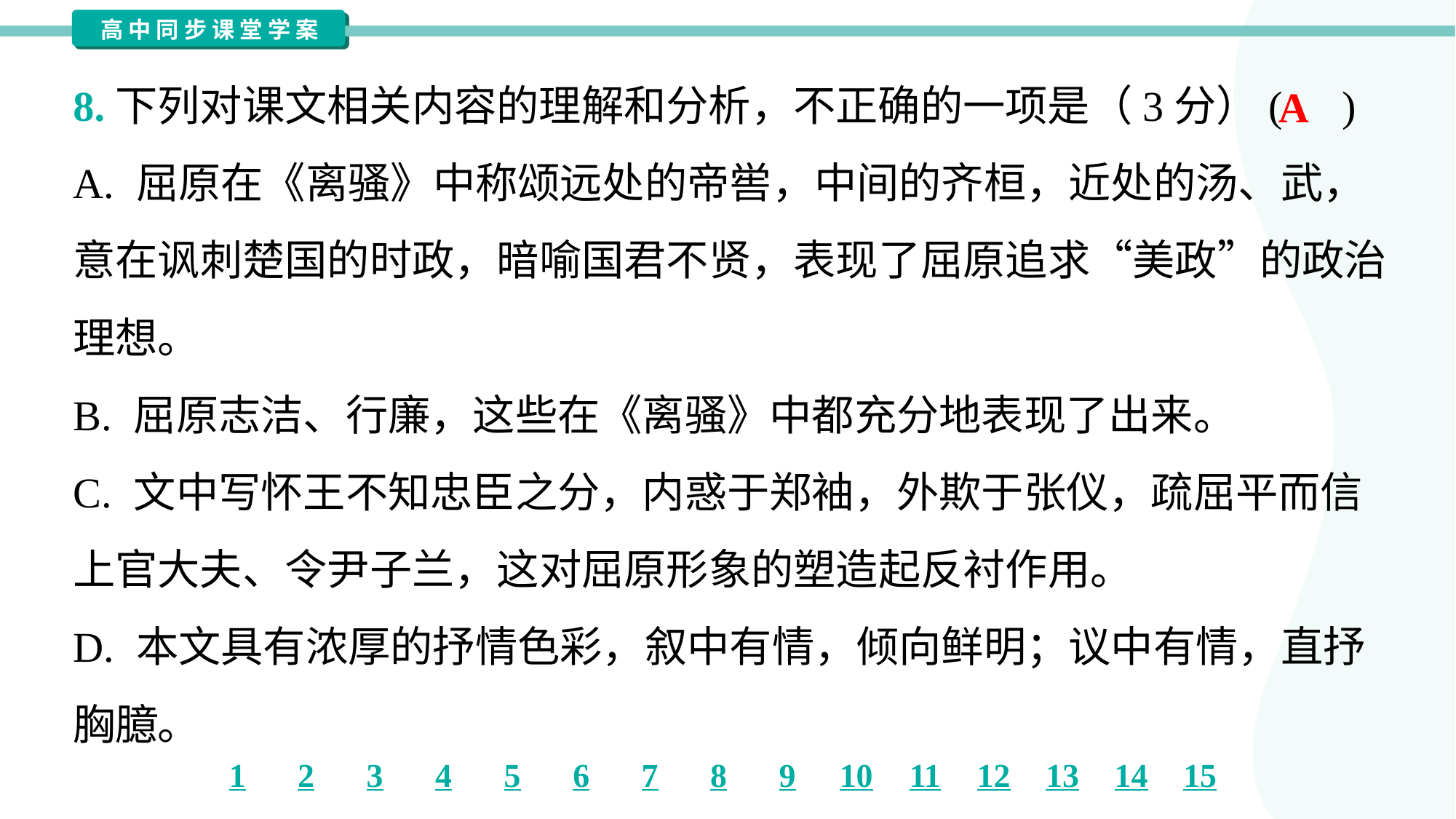

8.下列对课文相关内容的理解和分析，不正确的一项是（3分）(     )
A
A. 屈原在《离骚》中称颂远处的帝喾，中间的齐桓，近处的汤、武，
意在讽刺楚国的时政，暗喻国君不贤，表现了屈原追求“美政”的政治
理想。
B. 屈原志洁、行廉，这些在《离骚》中都充分地表现了出来。
C. 文中写怀王不知忠臣之分，内惑于郑袖，外欺于张仪，疏屈平而信
上官大夫、令尹子兰，这对屈原形象的塑造起反衬作用。
D. 本文具有浓厚的抒情色彩，叙中有情，倾向鲜明；议中有情，直抒
胸臆。